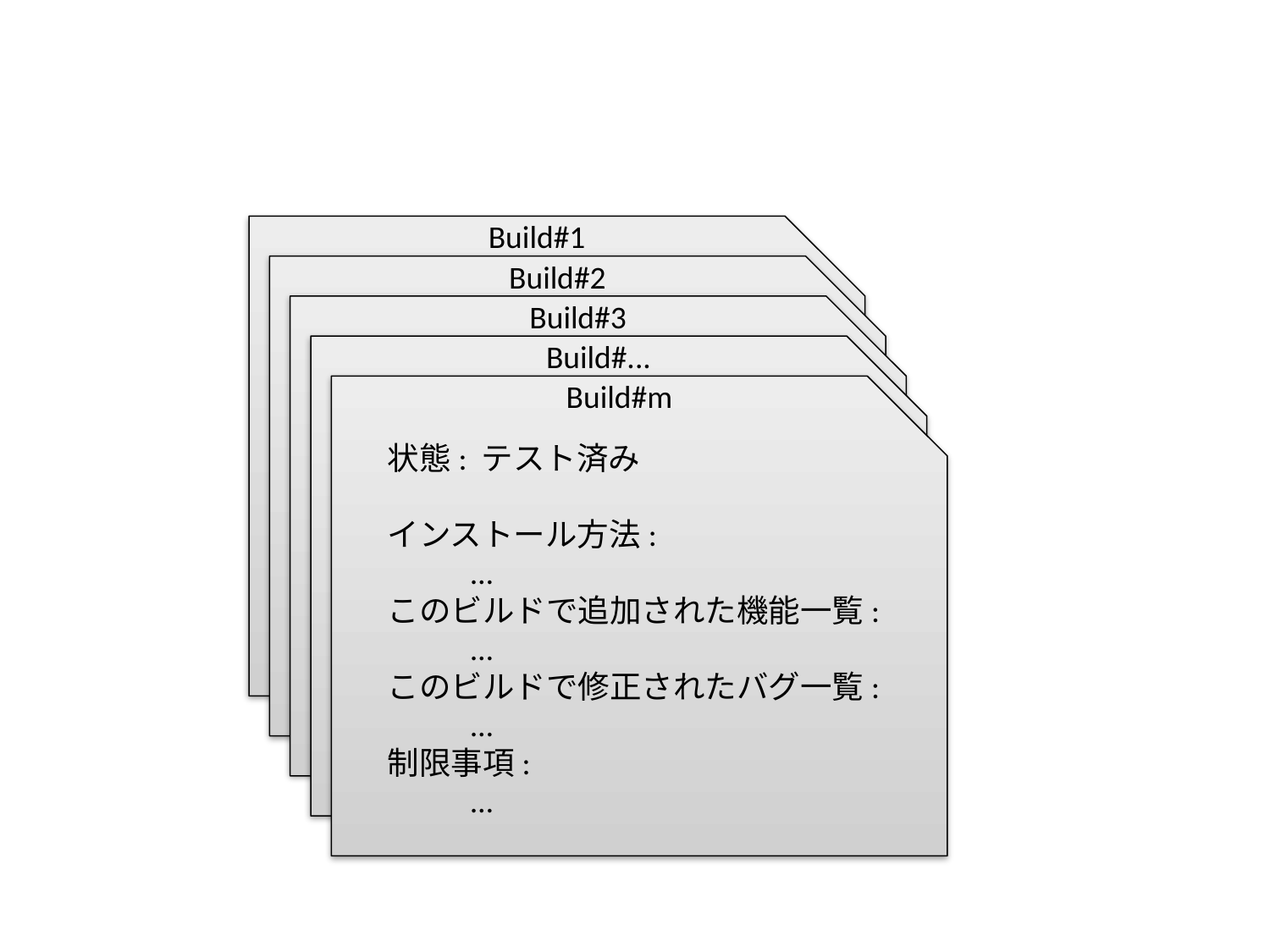

Build#1

     状態: テスト済み

     インストール方法:
	…
     このビルドで追加された機能一覧:
	…
     このビルドで修正されたバグ一覧:
	…
     制限事項:
	…

Build#2

     状態: テスト済み

     インストール方法:
	…
     このビルドで追加された機能一覧:
	…
     このビルドで修正されたバグ一覧:
	…
     制限事項:
	…

Build#3

     状態: テスト済み

     インストール方法:
	…
     このビルドで追加された機能一覧:
	…
     このビルドで修正されたバグ一覧:
	…
     制限事項:
	…

Build#...

     状態: テスト済み

     インストール方法:
	…
     このビルドで追加された機能一覧:
	…
     このビルドで修正されたバグ一覧:
	…
     制限事項:
	…

Build#m

     状態: テスト済み

     インストール方法:
	…
     このビルドで追加された機能一覧:
	…
     このビルドで修正されたバグ一覧:
	…
     制限事項:
	…